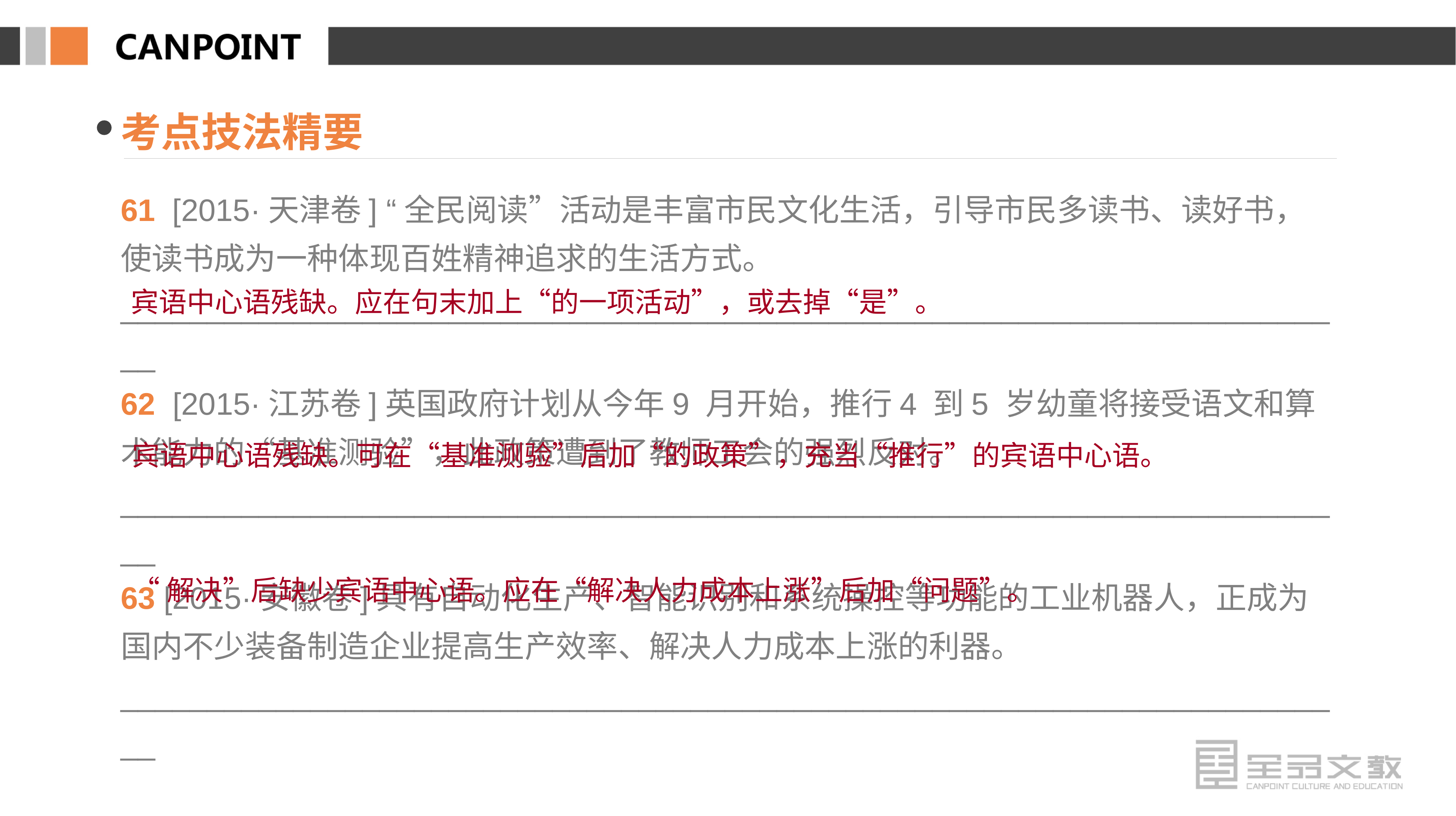

考点技法精要

61  [2015·天津卷] “全民阅读”活动是丰富市民文化生活，引导市民多读书、读好书，使读书成为一种体现百姓精神追求的生活方式。
________________________________________________________________________
62  [2015·江苏卷]英国政府计划从今年9 月开始，推行4 到5 岁幼童将接受语文和算术能力的“基准测验”，此政策遭到了教师工会的强烈反对。
________________________________________________________________________
63 [2015·安徽卷]具有自动化生产、智能识别和系统操控等功能的工业机器人，正成为国内不少装备制造企业提高生产效率、解决人力成本上涨的利器。
________________________________________________________________________
宾语中心语残缺。应在句末加上“的一项活动”，或去掉“是”。
宾语中心语残缺。可在“基准测验”后加“的政策”，充当“推行”的宾语中心语。
“解决”后缺少宾语中心语。应在“解决人力成本上涨”后加“问题”。